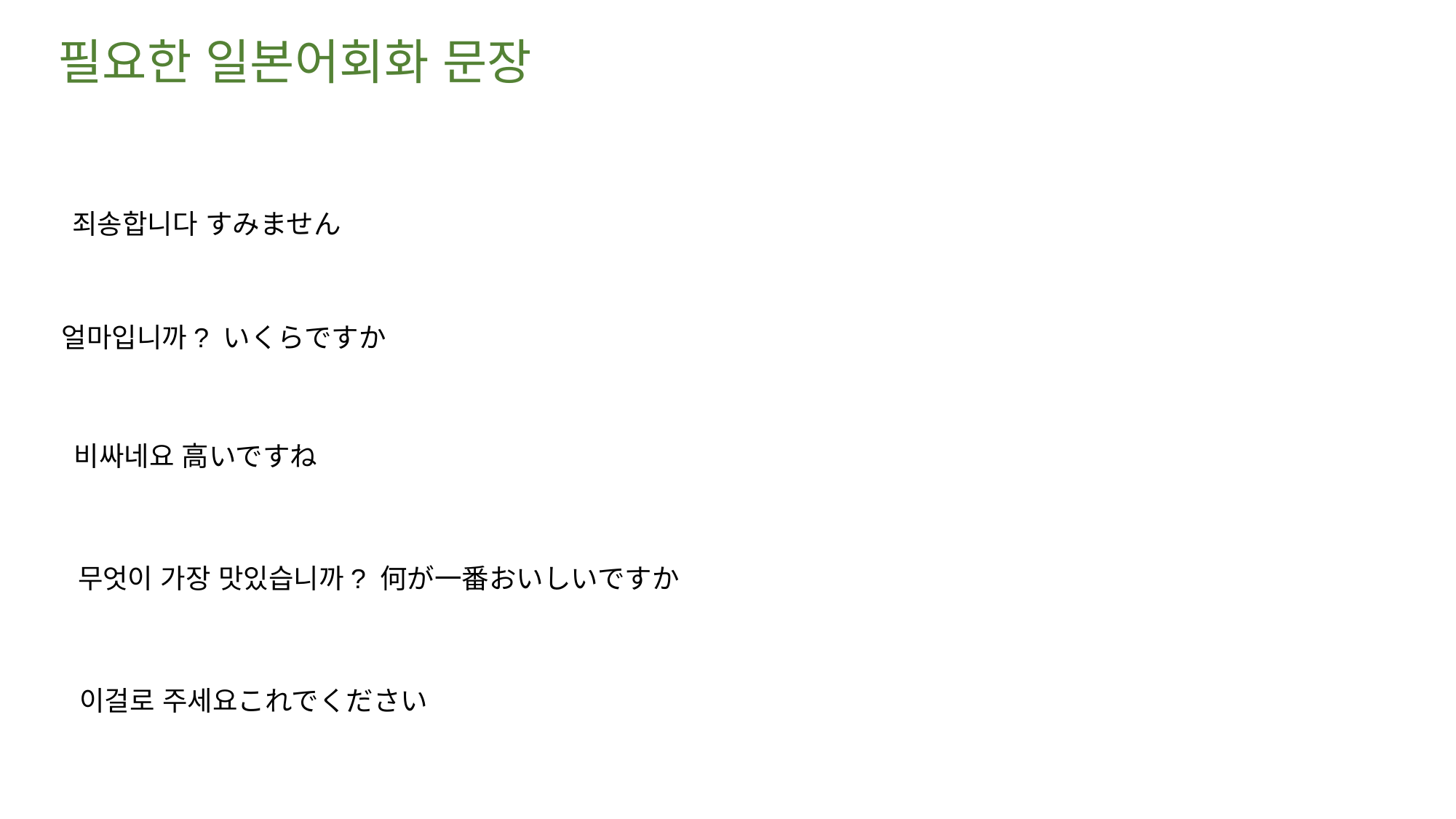

필요한 일본어회화 문장
죄송합니다 すみません
얼마입니까? いくらですか
비싸네요 高いですね
무엇이 가장 맛있습니까? 何が一番おいしいですか
이걸로 주세요これでください